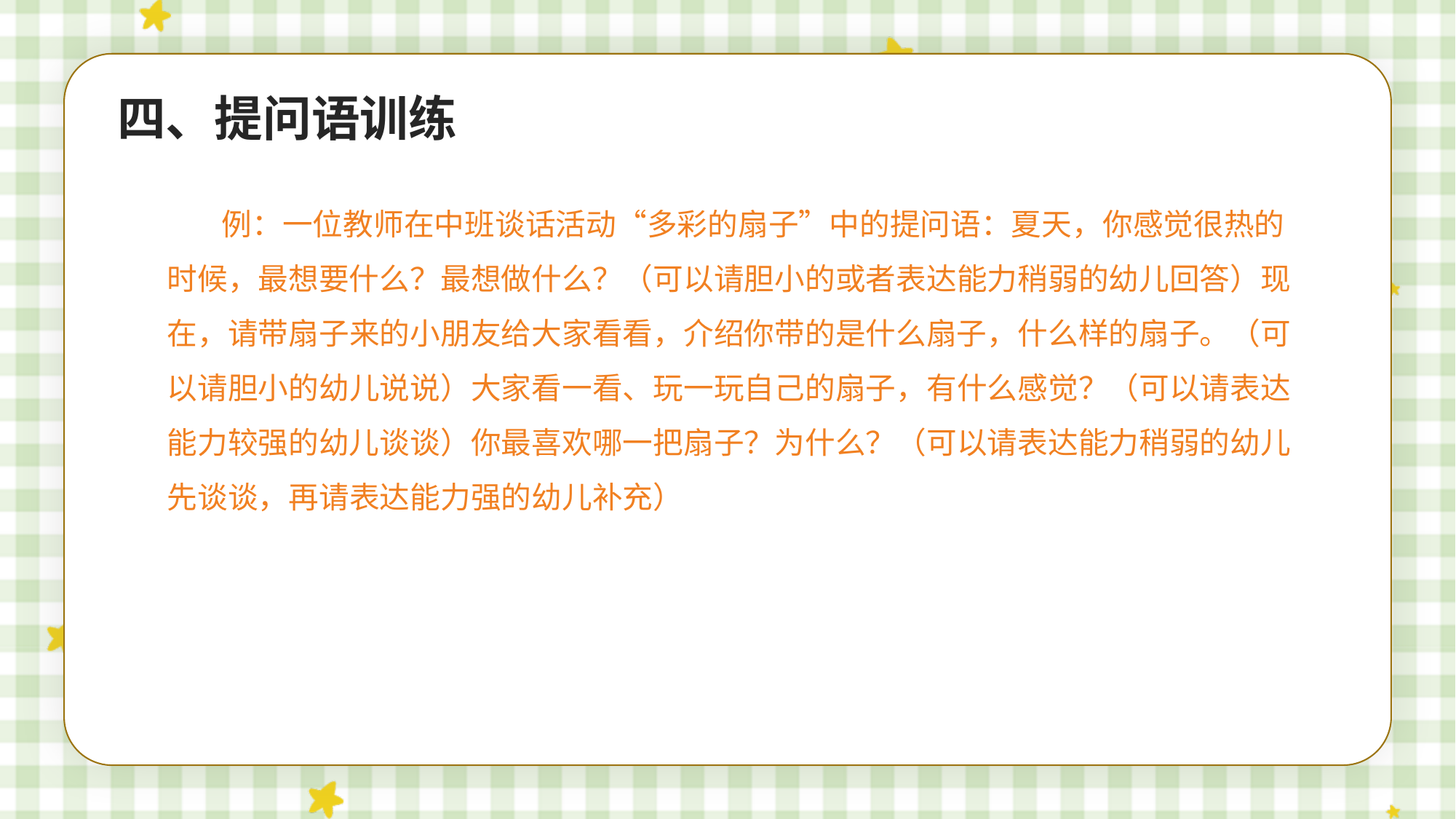

四、提问语训练
例：一位教师在中班谈话活动“多彩的扇子”中的提问语：夏天，你感觉很热的时候，最想要什么？最想做什么？（可以请胆小的或者表达能力稍弱的幼儿回答）现在，请带扇子来的小朋友给大家看看，介绍你带的是什么扇子，什么样的扇子。（可以请胆小的幼儿说说）大家看一看、玩一玩自己的扇子，有什么感觉？（可以请表达能力较强的幼儿谈谈）你最喜欢哪一把扇子？为什么？（可以请表达能力稍弱的幼儿先谈谈，再请表达能力强的幼儿补充）